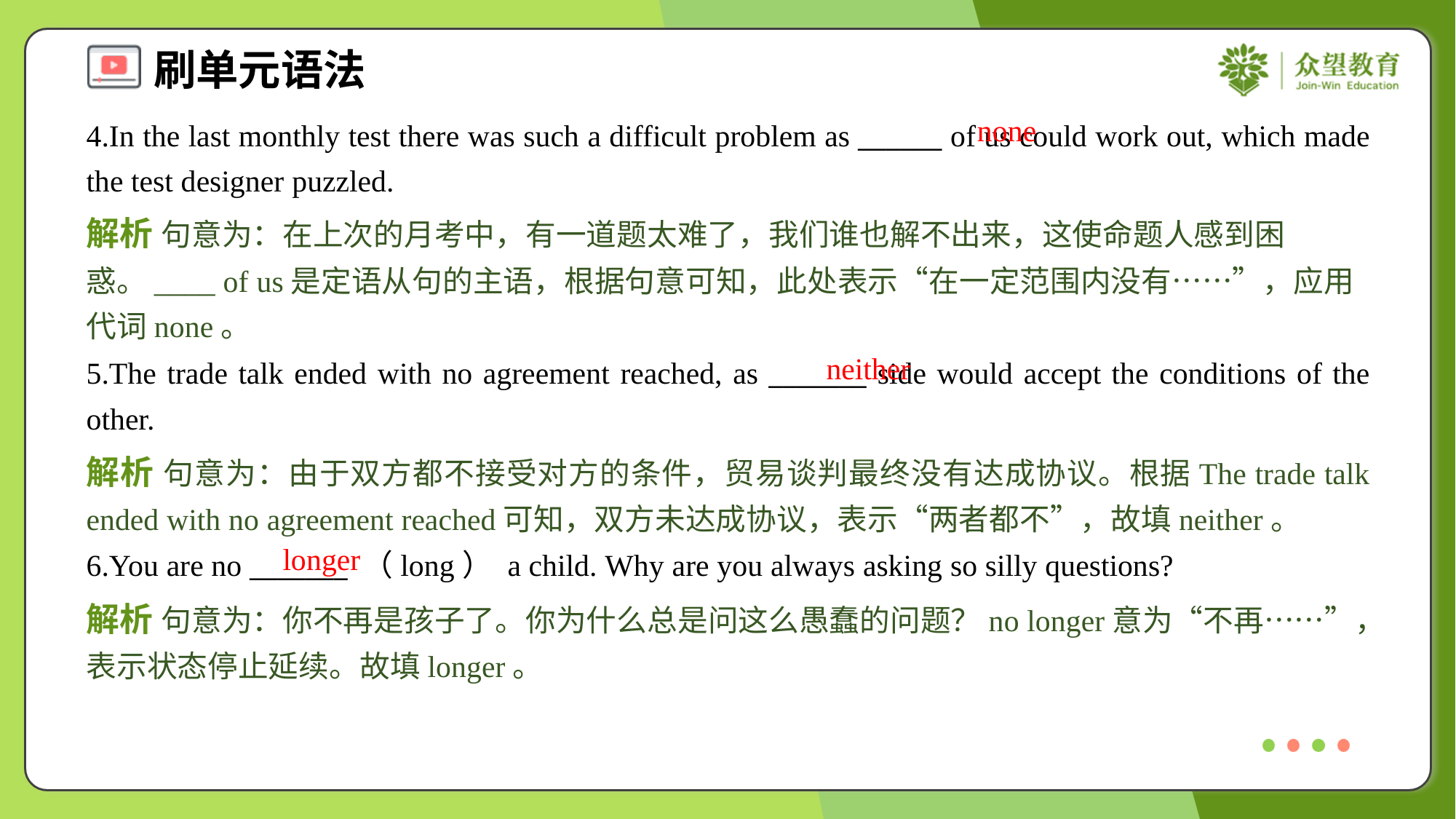

none
4.In the last monthly test there was such a difficult problem as ______ of us could work out, which made the test designer puzzled.
解析 句意为：在上次的月考中，有一道题太难了，我们谁也解不出来，这使命题人感到困惑。____ of us是定语从句的主语，根据句意可知，此处表示“在一定范围内没有……”，应用代词none。
neither
5.The trade talk ended with no agreement reached, as _______ side would accept the conditions of the other.
解析 句意为：由于双方都不接受对方的条件，贸易谈判最终没有达成协议。根据The trade talk ended with no agreement reached可知，双方未达成协议，表示“两者都不”，故填neither。
longer
6.You are no _______ （long） a child. Why are you always asking so silly questions?
解析 句意为：你不再是孩子了。你为什么总是问这么愚蠢的问题？no longer意为“不再……”，表示状态停止延续。故填longer。